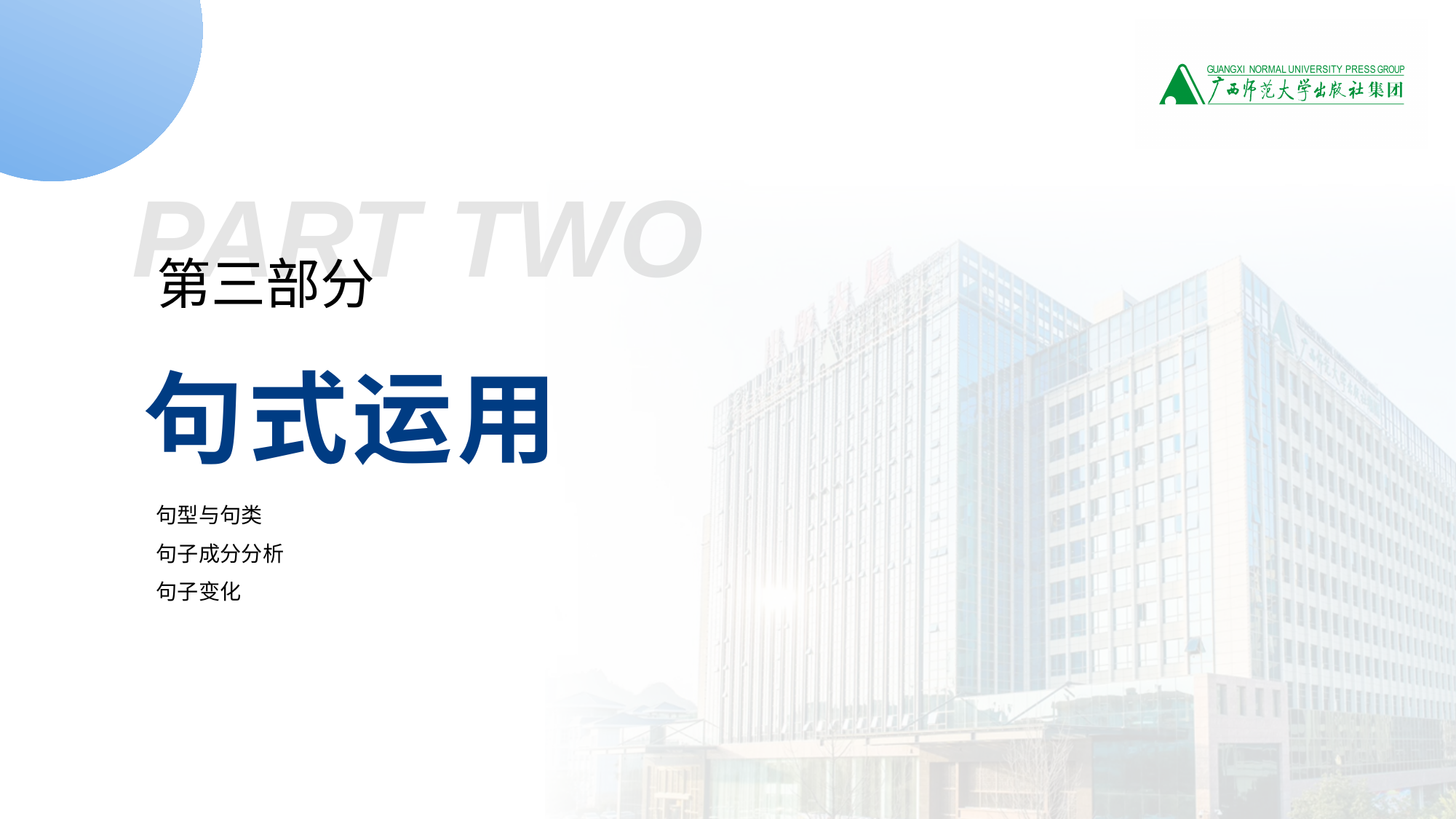

PART TWO
第三部分
句式运用
句型与句类
句子成分分析
句子变化